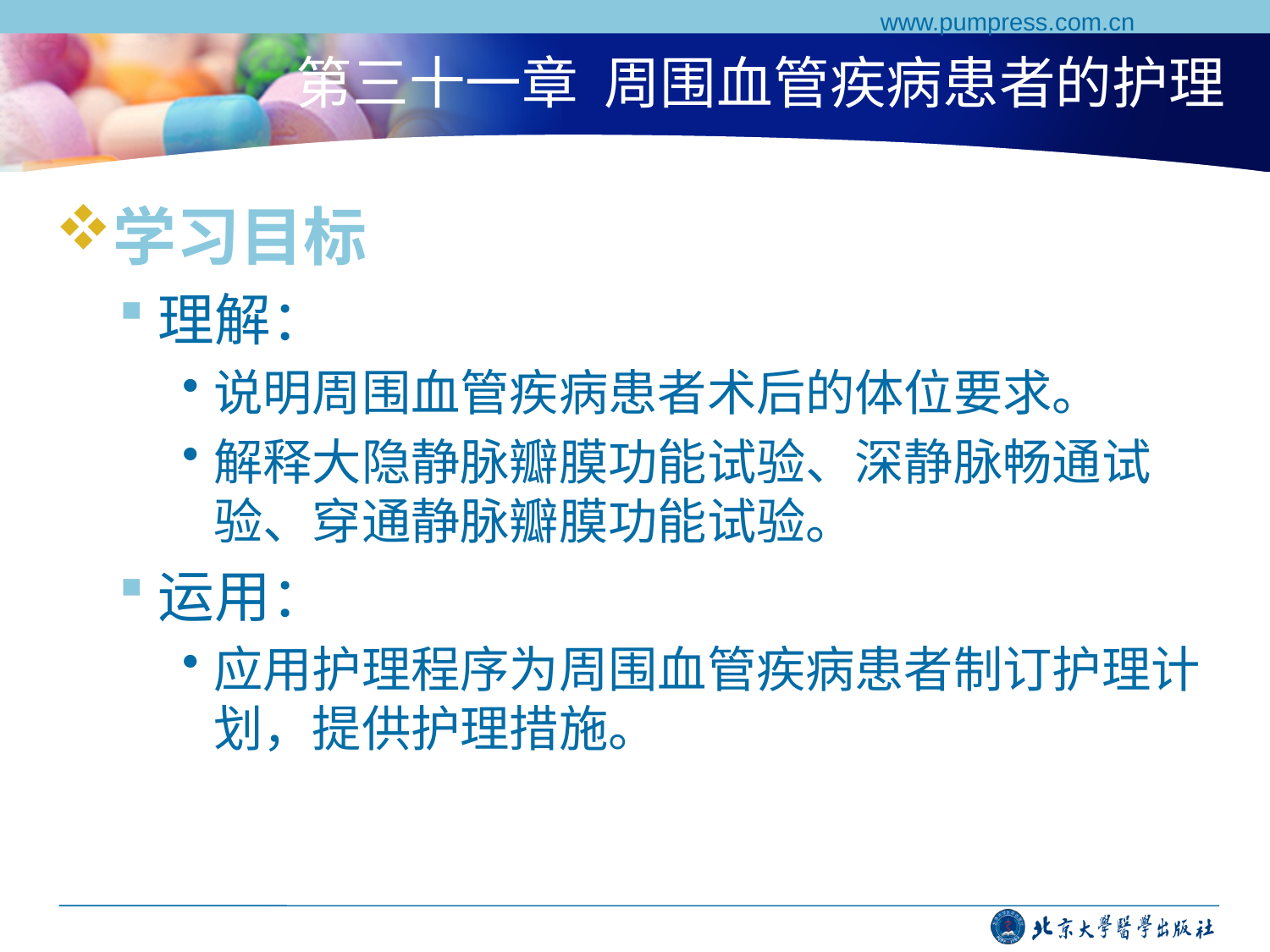

www.pumpress.com.cn
# 第三十一章  周围血管疾病患者的护理
学习目标
理解：
说明周围血管疾病患者术后的体位要求。
解释大隐静脉瓣膜功能试验、深静脉畅通试验、穿通静脉瓣膜功能试验。
运用：
应用护理程序为周围血管疾病患者制订护理计划，提供护理措施。